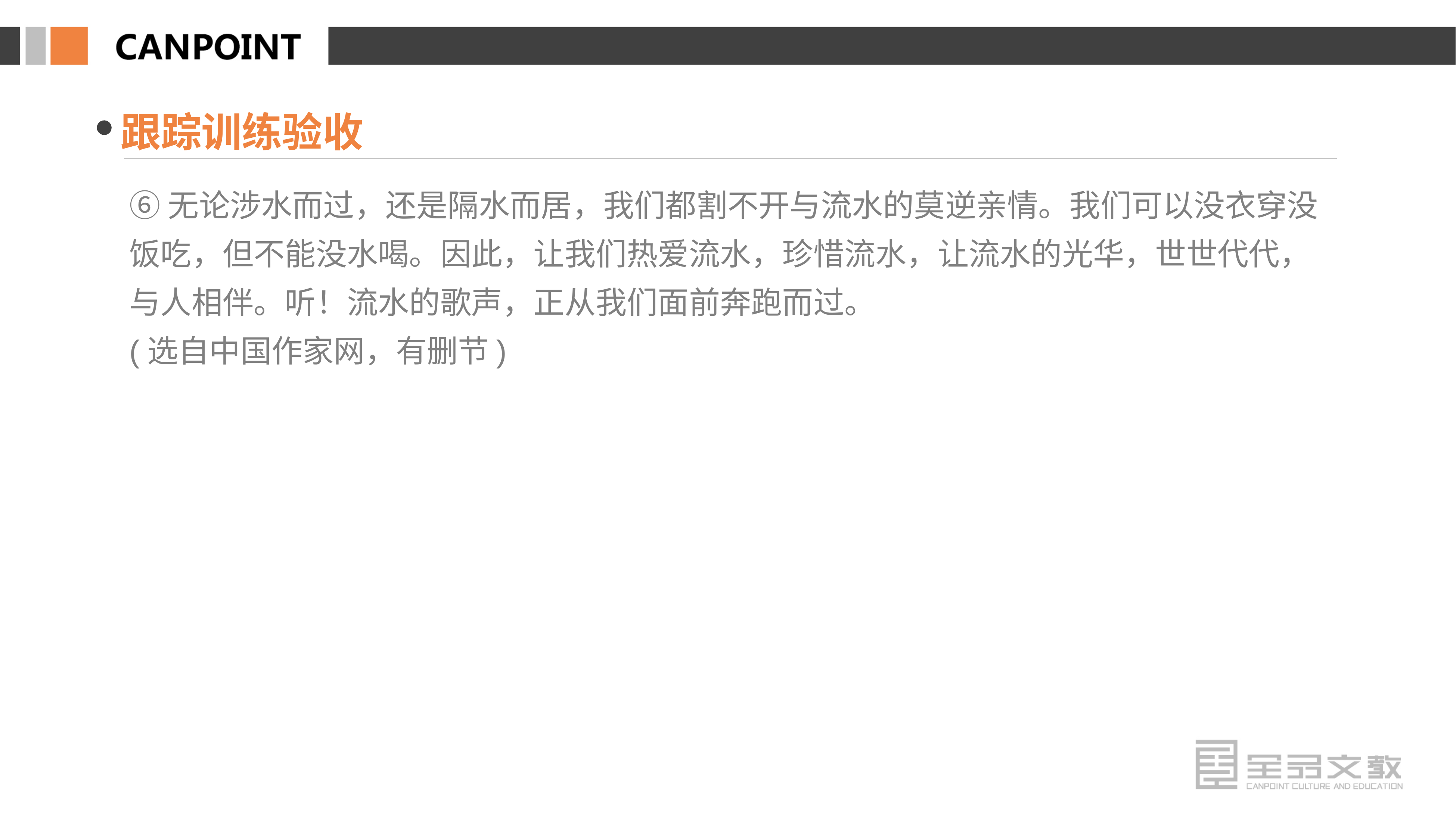

跟踪训练验收

⑥无论涉水而过，还是隔水而居，我们都割不开与流水的莫逆亲情。我们可以没衣穿没饭吃，但不能没水喝。因此，让我们热爱流水，珍惜流水，让流水的光华，世世代代，与人相伴。听！流水的歌声，正从我们面前奔跑而过。
(选自中国作家网，有删节)